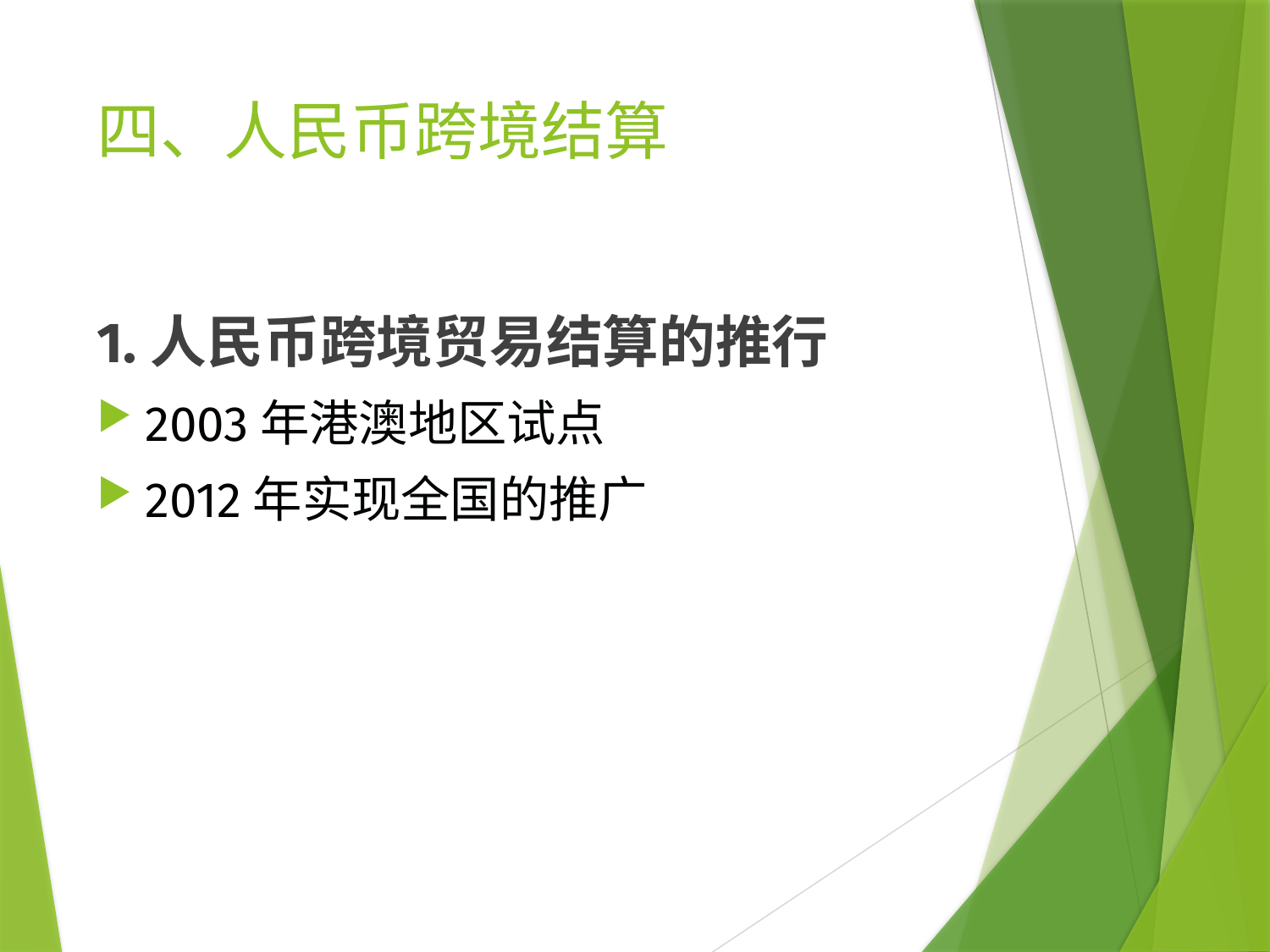

# 四、人民币跨境结算
1.人民币跨境贸易结算的推行
2003年港澳地区试点
2012年实现全国的推广